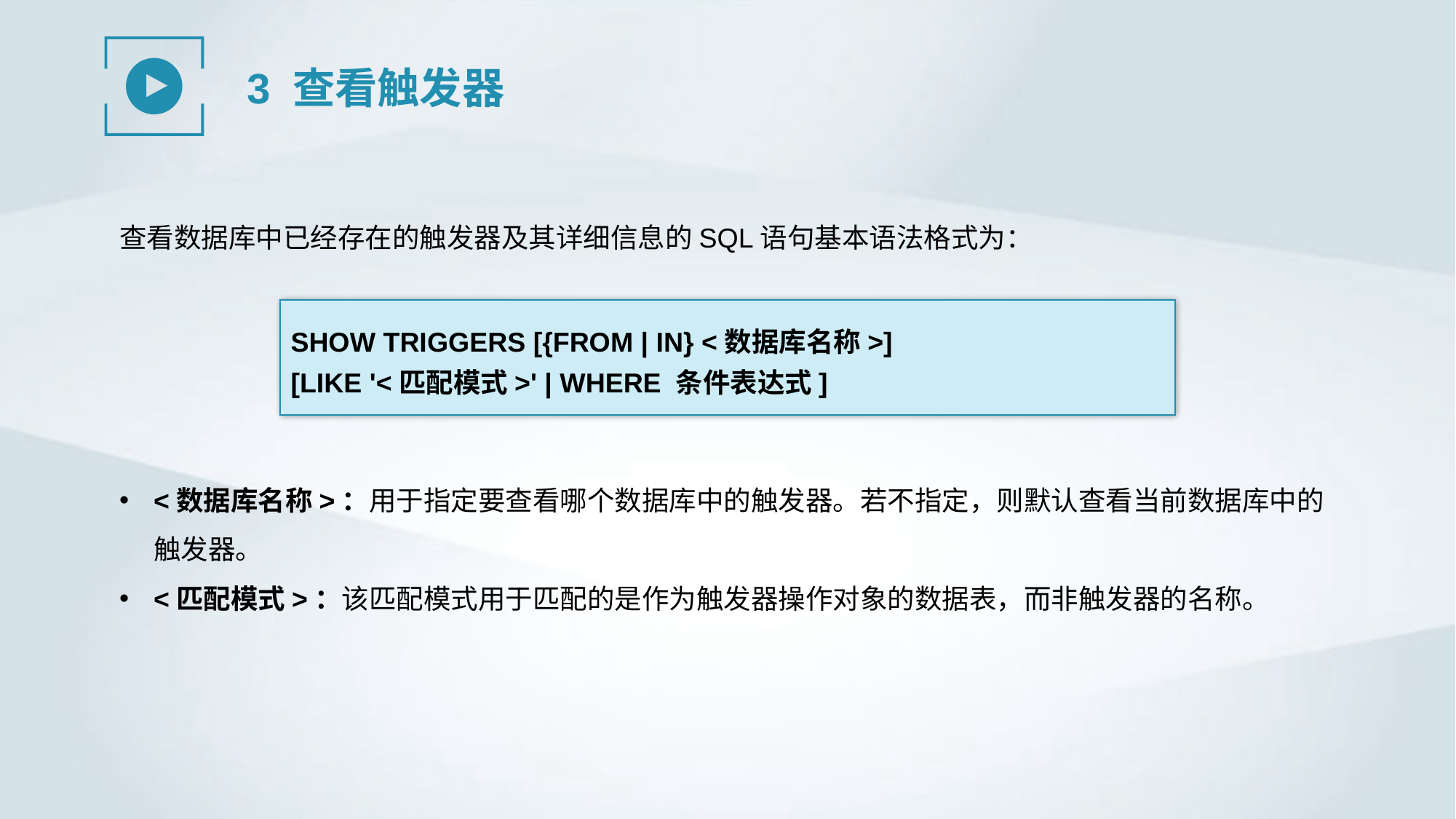

3 查看触发器
查看数据库中已经存在的触发器及其详细信息的SQL语句基本语法格式为：
SHOW TRIGGERS [{FROM | IN} <数据库名称>]
[LIKE '<匹配模式>' | WHERE 条件表达式]
<数据库名称>：用于指定要查看哪个数据库中的触发器。若不指定，则默认查看当前数据库中的触发器。
<匹配模式>：该匹配模式用于匹配的是作为触发器操作对象的数据表，而非触发器的名称。